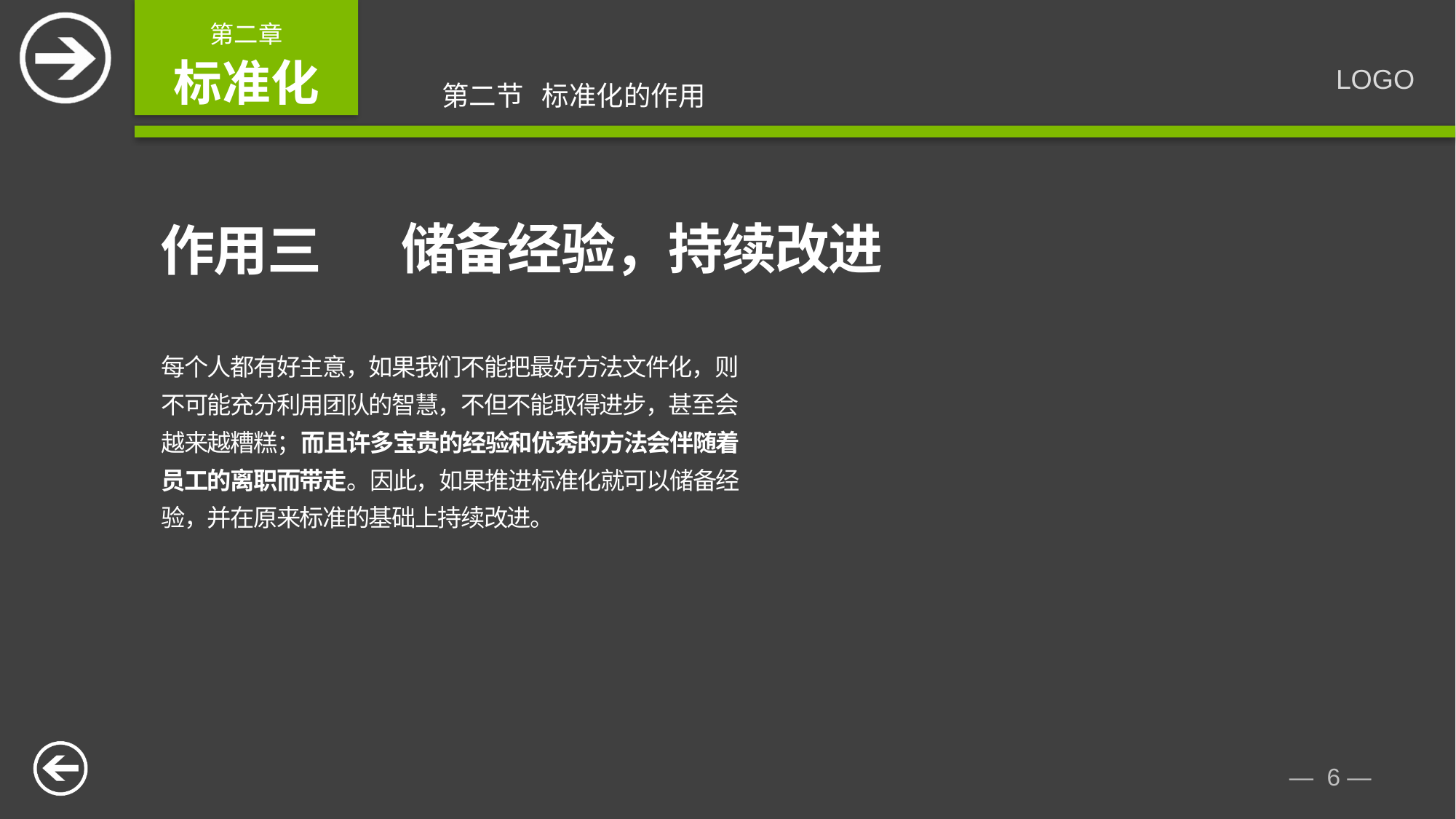

储备经验，持续改进
作用三
每个人都有好主意，如果我们不能把最好方法文件化，则不可能充分利用团队的智慧，不但不能取得进步，甚至会越来越糟糕；而且许多宝贵的经验和优秀的方法会伴随着员工的离职而带走。因此，如果推进标准化就可以储备经验，并在原来标准的基础上持续改进。